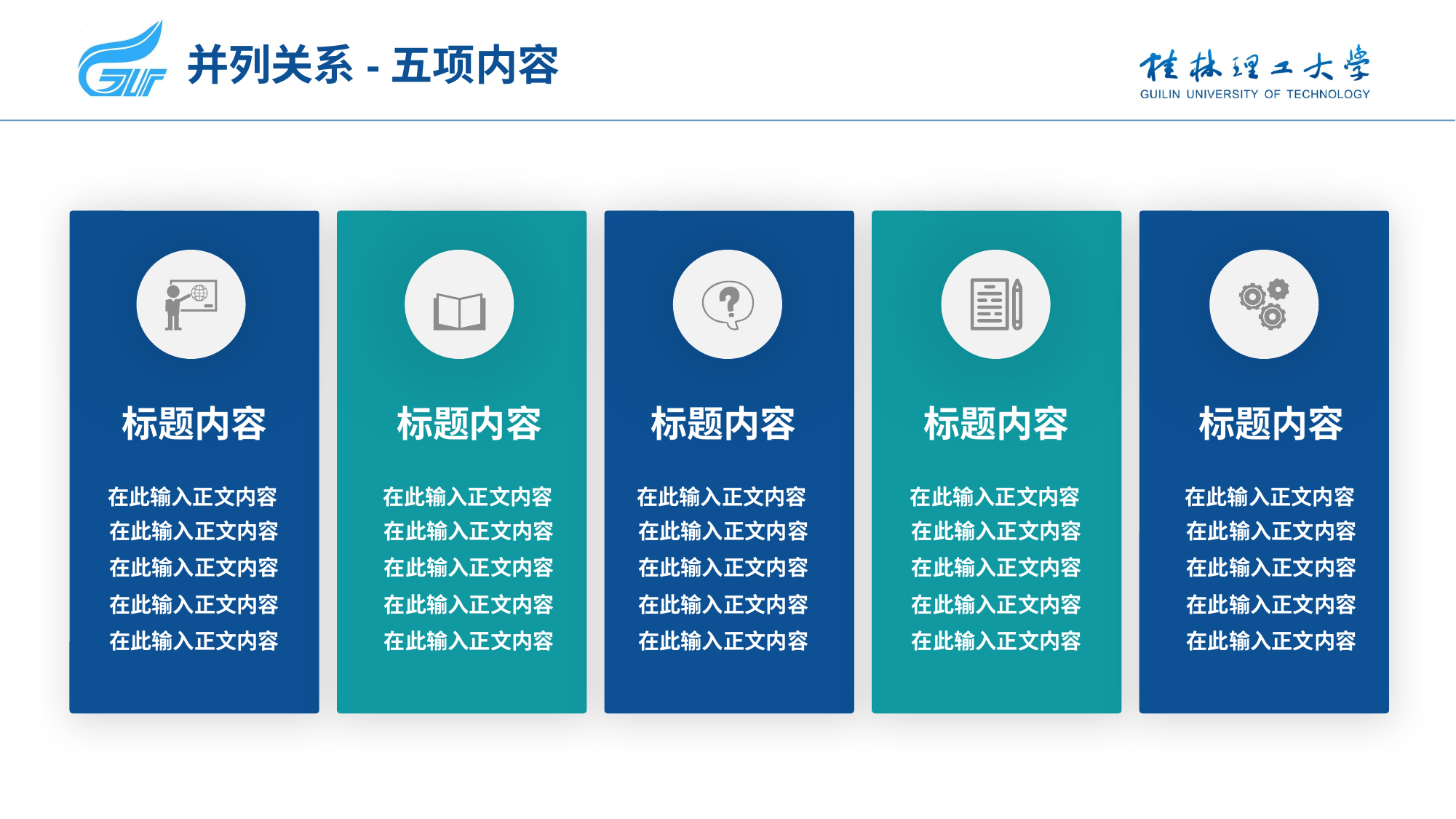

# 并列关系-五项内容

标题内容
标题内容
标题内容
标题内容
标题内容
在此输入正文内容
在此输入正文内容
在此输入正文内容
在此输入正文内容
在此输入正文内容
在此输入正文内容
在此输入正文内容
在此输入正文内容
在此输入正文内容
在此输入正文内容
在此输入正文内容
在此输入正文内容
在此输入正文内容
在此输入正文内容
在此输入正文内容
在此输入正文内容
在此输入正文内容
在此输入正文内容
在此输入正文内容
在此输入正文内容
在此输入正文内容
在此输入正文内容
在此输入正文内容
在此输入正文内容
在此输入正文内容